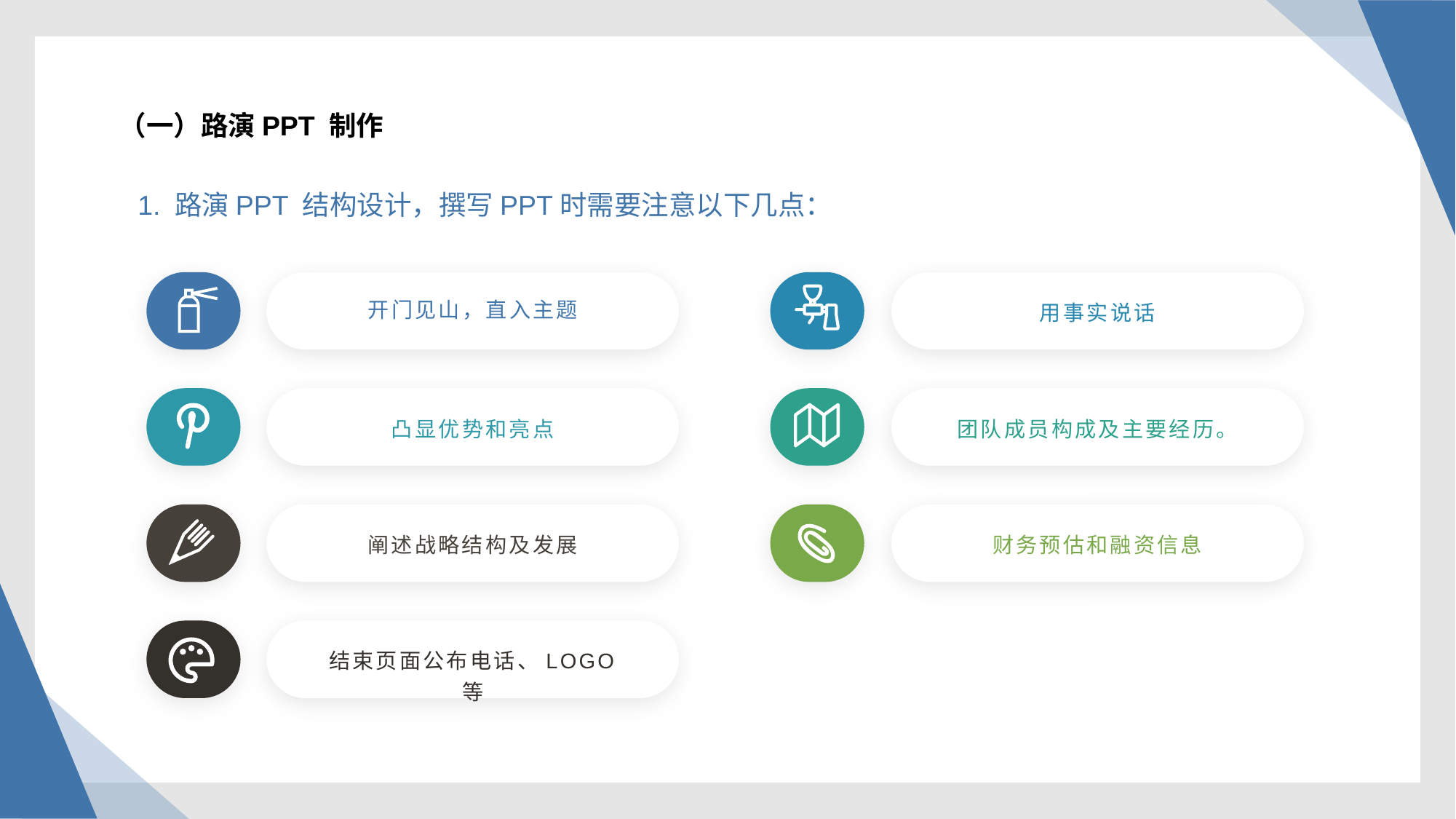

（一）路演PPT 制作
1. 路演PPT 结构设计，撰写PPT时需要注意以下几点：

开门见山，直入主题

用事实说话

凸显优势和亮点
团队成员构成及主要经历。

阐述战略结构及发展
财务预估和融资信息

结束页面公布电话、LOGO 等